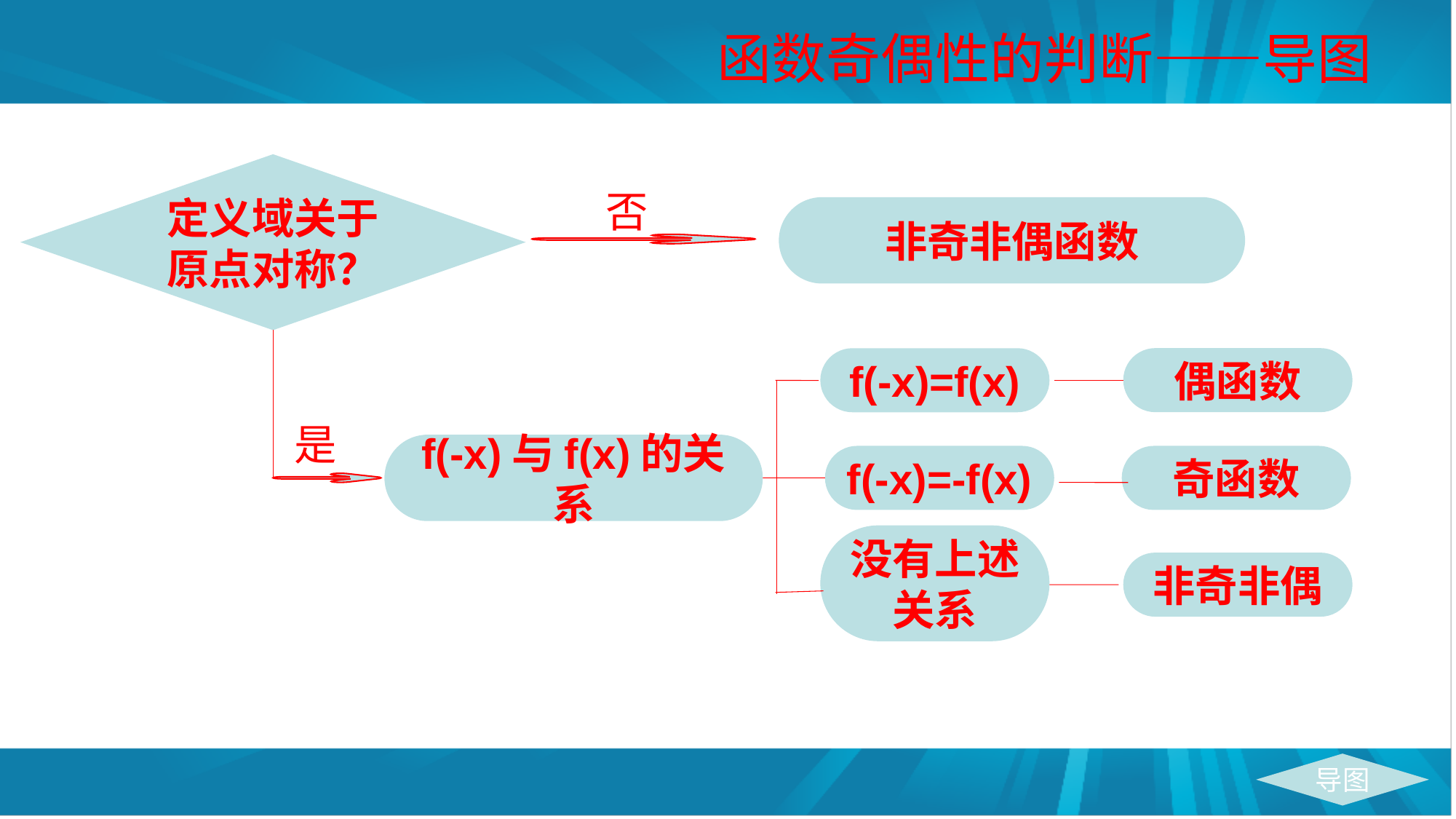

# 函数奇偶性的判断——导图
定义域关于原点对称？
否
非奇非偶函数

偶函数
f(-x)=f(x)
是
f(-x)与f(x)的关系
f(-x)=-f(x)
奇函数

没有上述关系
非奇非偶
导图